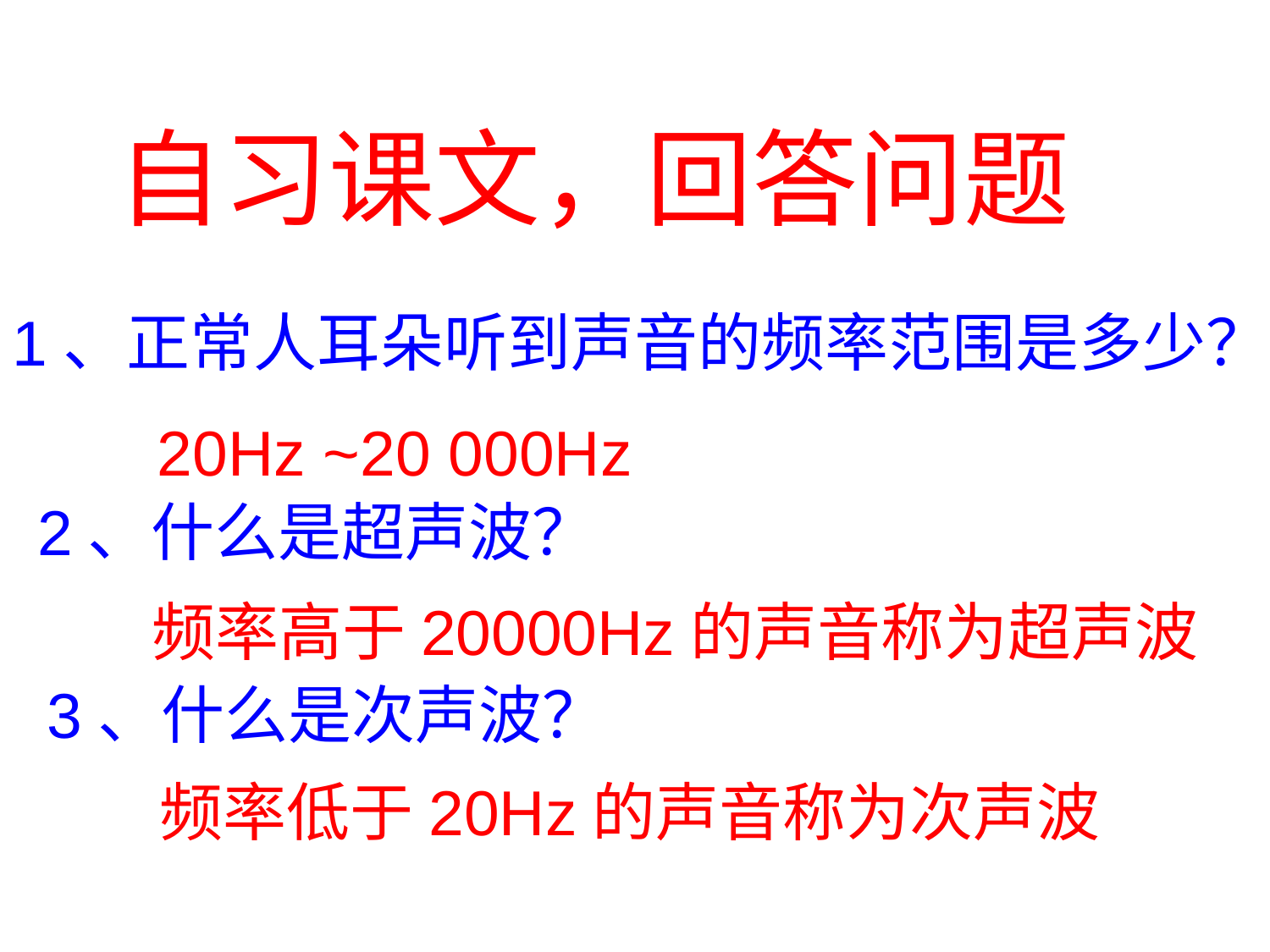

自习课文，回答问题
1、正常人耳朵听到声音的频率范围是多少？
20Hz ~20 000Hz
2、什么是超声波？
频率高于20000Hz的声音称为超声波
3、什么是次声波？
频率低于20Hz的声音称为次声波